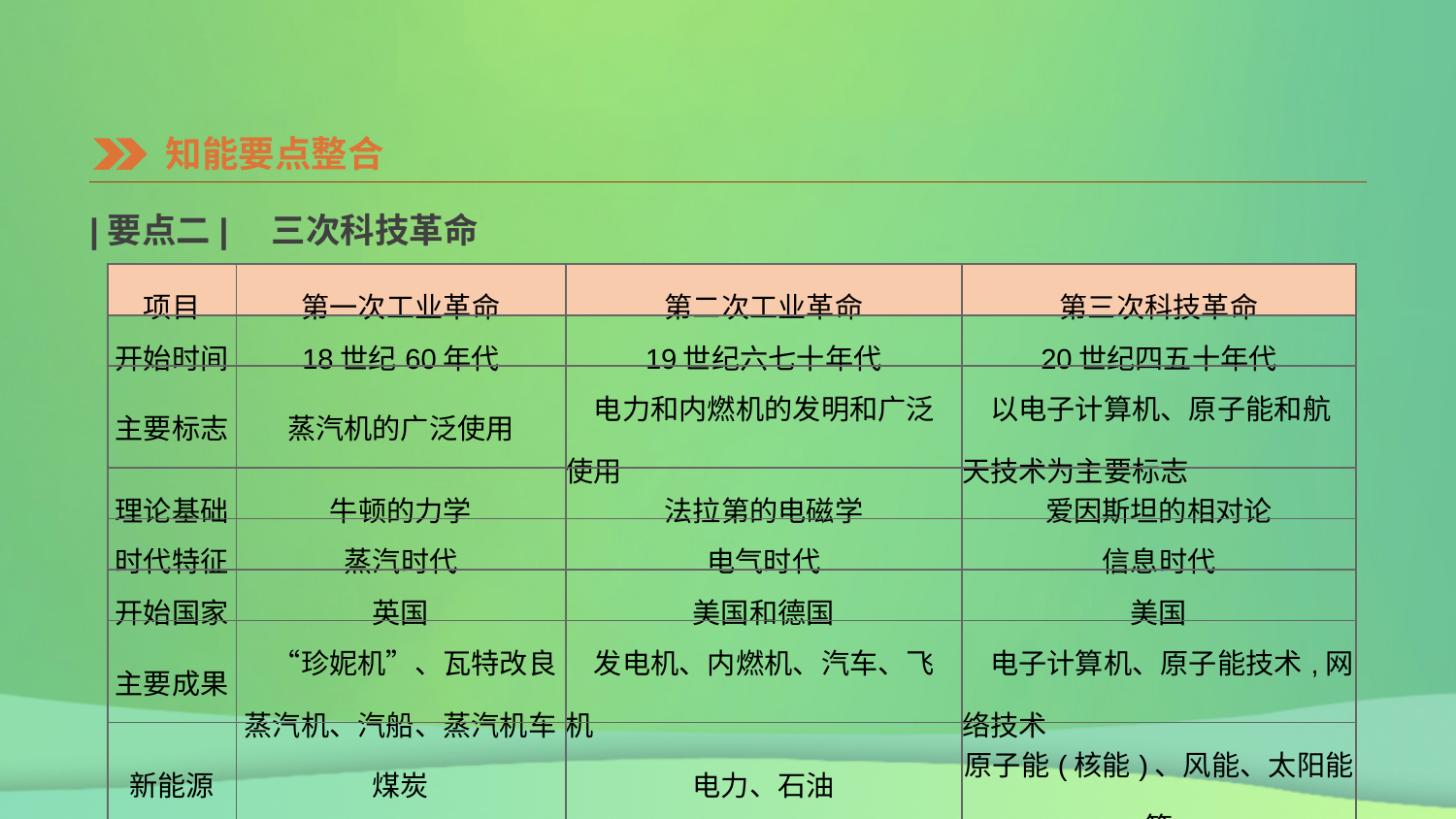

知能要点整合

|要点二|　三次科技革命
| 项目 | 第一次工业革命 | 第二次工业革命 | 第三次科技革命 |
| --- | --- | --- | --- |
| 开始时间 | 18世纪60年代 | 19世纪六七十年代 | 20世纪四五十年代 |
| 主要标志 | 蒸汽机的广泛使用 | 电力和内燃机的发明和广泛使用 | 以电子计算机、原子能和航天技术为主要标志 |
| 理论基础 | 牛顿的力学 | 法拉第的电磁学 | 爱因斯坦的相对论 |
| 时代特征 | 蒸汽时代 | 电气时代 | 信息时代 |
| 开始国家 | 英国 | 美国和德国 | 美国 |
| 主要成果 | “珍妮机”、瓦特改良蒸汽机、汽船、蒸汽机车 | 发电机、内燃机、汽车、飞机 | 电子计算机、原子能技术,网络技术 |
| 新能源 | 煤炭 | 电力、石油 | 原子能(核能)、风能、太阳能等 |